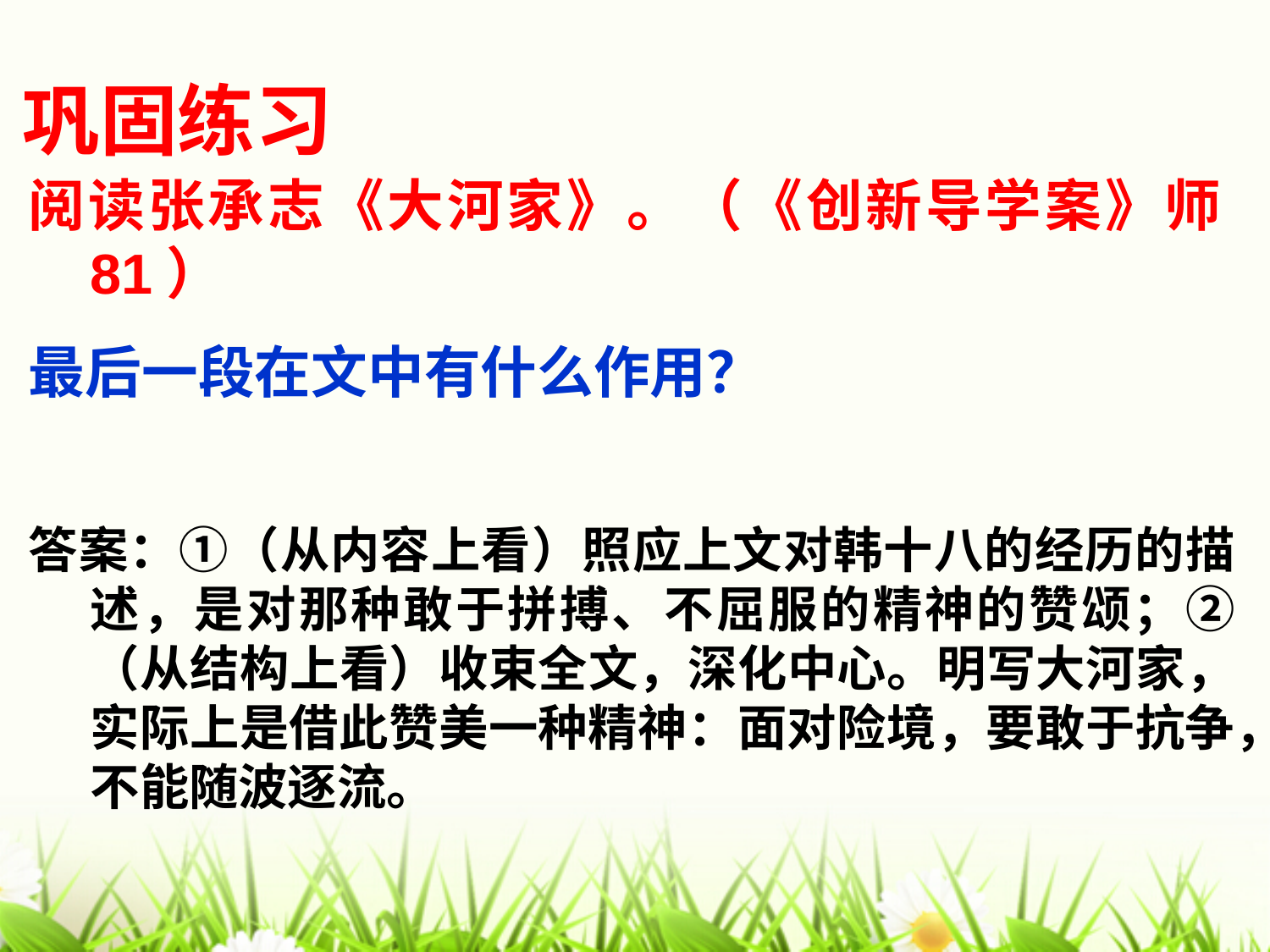

# 巩固练习
阅读张承志《大河家》。（《创新导学案》师81）
最后一段在文中有什么作用？

答案：①（从内容上看）照应上文对韩十八的经历的描述，是对那种敢于拼搏、不屈服的精神的赞颂；②（从结构上看）收束全文，深化中心。明写大河家，实际上是借此赞美一种精神：面对险境，要敢于抗争，不能随波逐流。